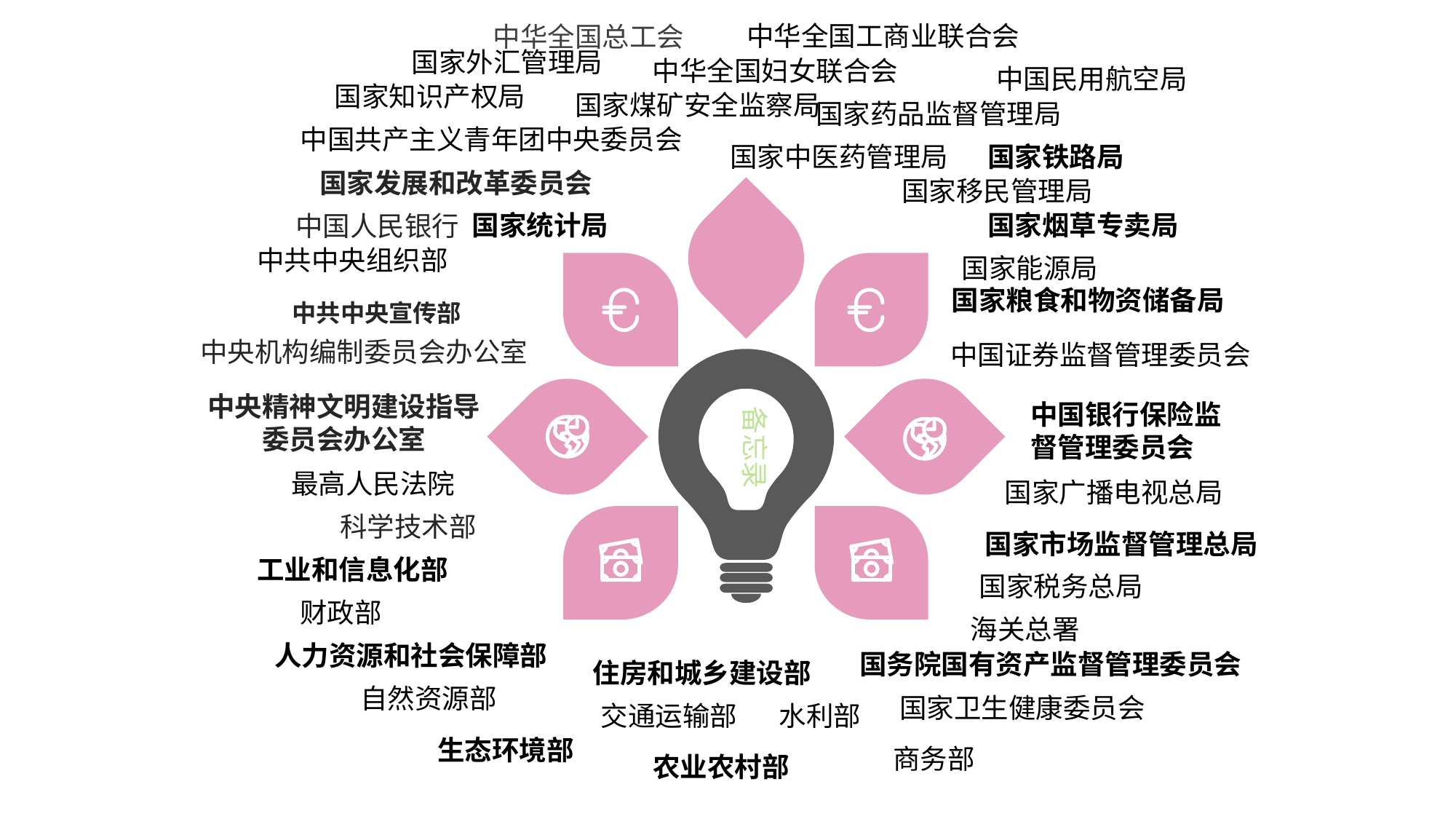

中华全国总工会
中华全国工商业联合会
国家外汇管理局
中华全国妇女联合会
中国民用航空局
国家知识产权局
国家煤矿安全监察局
国家药品监督管理局
中国共产主义青年团中央委员会
国家中医药管理局
国家铁路局
国家发展和改革委员会
国家移民管理局

中国人民银行
国家统计局
国家烟草专卖局
中共中央组织部
国家能源局
国家粮食和物资储备局
中共中央宣传部
中央机构编制委员会办公室
中国证券监督管理委员会
中央精神文明建设指导
委员会办公室
中国银行保险监督管理委员会
备忘录
最高人民法院
国家广播电视总局
科学技术部
国家市场监督管理总局
工业和信息化部
国家税务总局
财政部
海关总署
人力资源和社会保障部
国务院国有资产监督管理委员会
住房和城乡建设部
自然资源部
国家卫生健康委员会
交通运输部
水利部
生态环境部
商务部
农业农村部